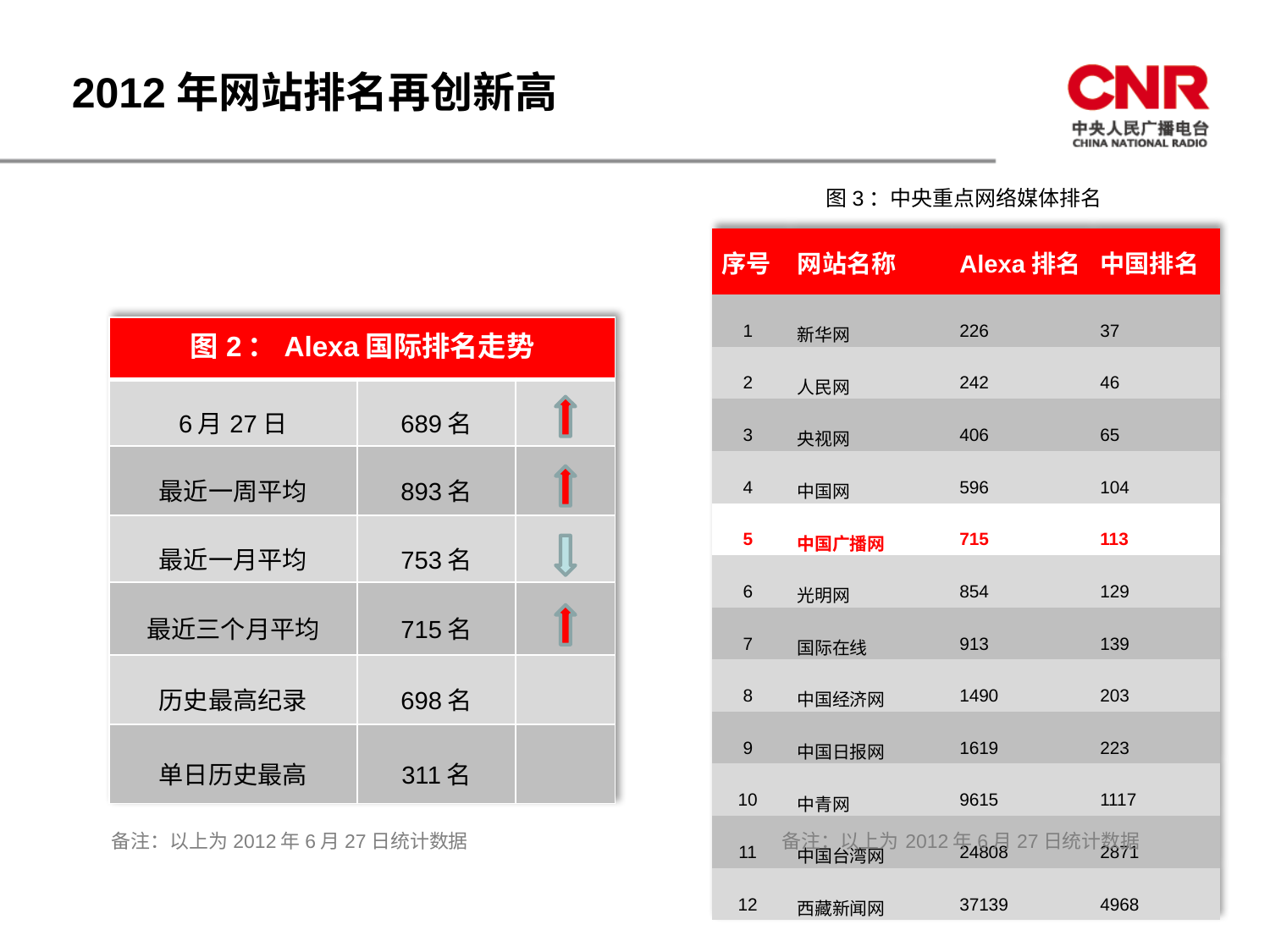

2012年网站排名再创新高
图3：中央重点网络媒体排名
| 序号 | 网站名称 | Alexa排名 | 中国排名 |
| --- | --- | --- | --- |
| 1 | 新华网 | 226 | 37 |
| 2 | 人民网 | 242 | 46 |
| 3 | 央视网 | 406 | 65 |
| 4 | 中国网 | 596 | 104 |
| 5 | 中国广播网 | 715 | 113 |
| 6 | 光明网 | 854 | 129 |
| 7 | 国际在线 | 913 | 139 |
| 8 | 中国经济网 | 1490 | 203 |
| 9 | 中国日报网 | 1619 | 223 |
| 10 | 中青网 | 9615 | 1117 |
| 11 | 中国台湾网 | 24808 | 2871 |
| 12 | 西藏新闻网 | 37139 | 4968 |
| 图2：Alexa国际排名走势 |  |  |
| --- | --- | --- |
| 6月27日 | 689名 |  |
| 最近一周平均 | 893名 |  |
| 最近一月平均 | 753名 |  |
| 最近三个月平均 | 715名 |  |
| 历史最高纪录 | 698名 |  |
| 单日历史最高 | 311名 |  |

备注：以上为2012年6月27日统计数据                                                                       备注：以上为2012年6月27日统计数据